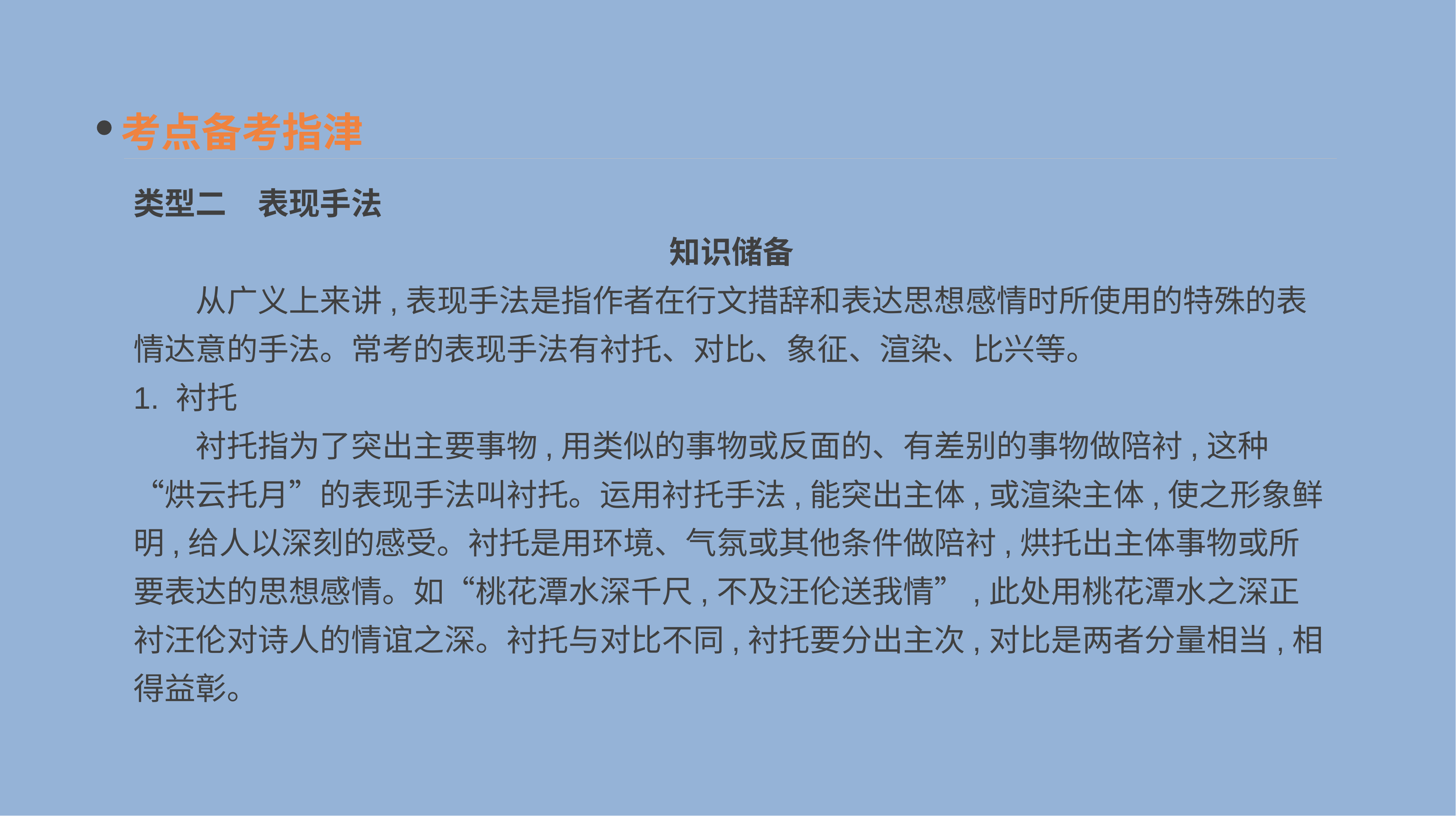

考点备考指津

类型二　表现手法
　知识储备
　　从广义上来讲,表现手法是指作者在行文措辞和表达思想感情时所使用的特殊的表情达意的手法。常考的表现手法有衬托、对比、象征、渲染、比兴等。
1. 衬托
　　衬托指为了突出主要事物,用类似的事物或反面的、有差别的事物做陪衬,这种“烘云托月”的表现手法叫衬托。运用衬托手法,能突出主体,或渲染主体,使之形象鲜明,给人以深刻的感受。衬托是用环境、气氛或其他条件做陪衬,烘托出主体事物或所要表达的思想感情。如“桃花潭水深千尺,不及汪伦送我情”,此处用桃花潭水之深正衬汪伦对诗人的情谊之深。衬托与对比不同,衬托要分出主次,对比是两者分量相当,相得益彰。